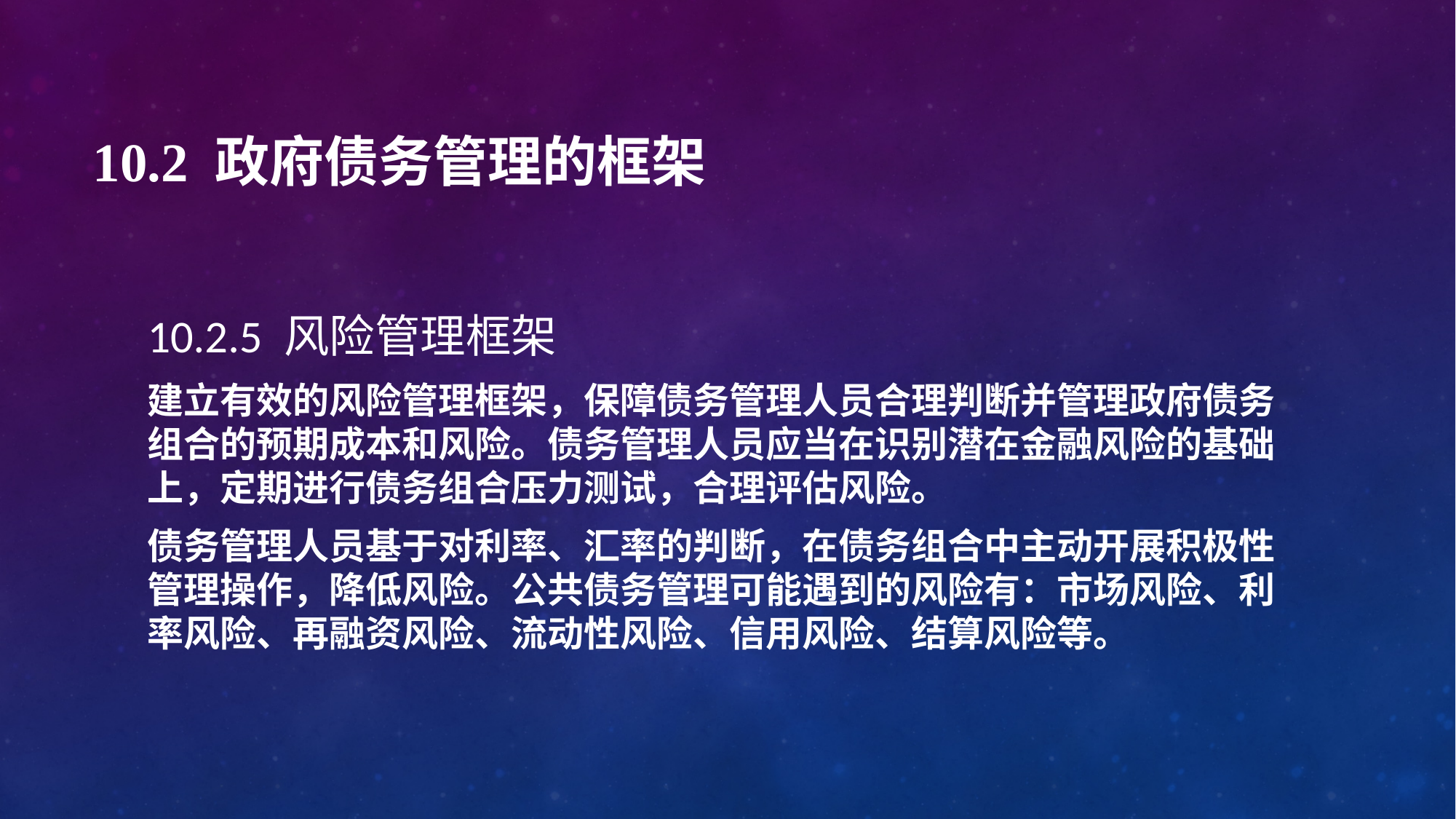

# 10.2 政府债务管理的框架
10.2.5 风险管理框架
建立有效的风险管理框架，保障债务管理人员合理判断并管理政府债务组合的预期成本和风险。债务管理人员应当在识别潜在金融风险的基础上，定期进行债务组合压力测试，合理评估风险。
债务管理人员基于对利率、汇率的判断，在债务组合中主动开展积极性管理操作，降低风险。公共债务管理可能遇到的风险有：市场风险、利率风险、再融资风险、流动性风险、信用风险、结算风险等。